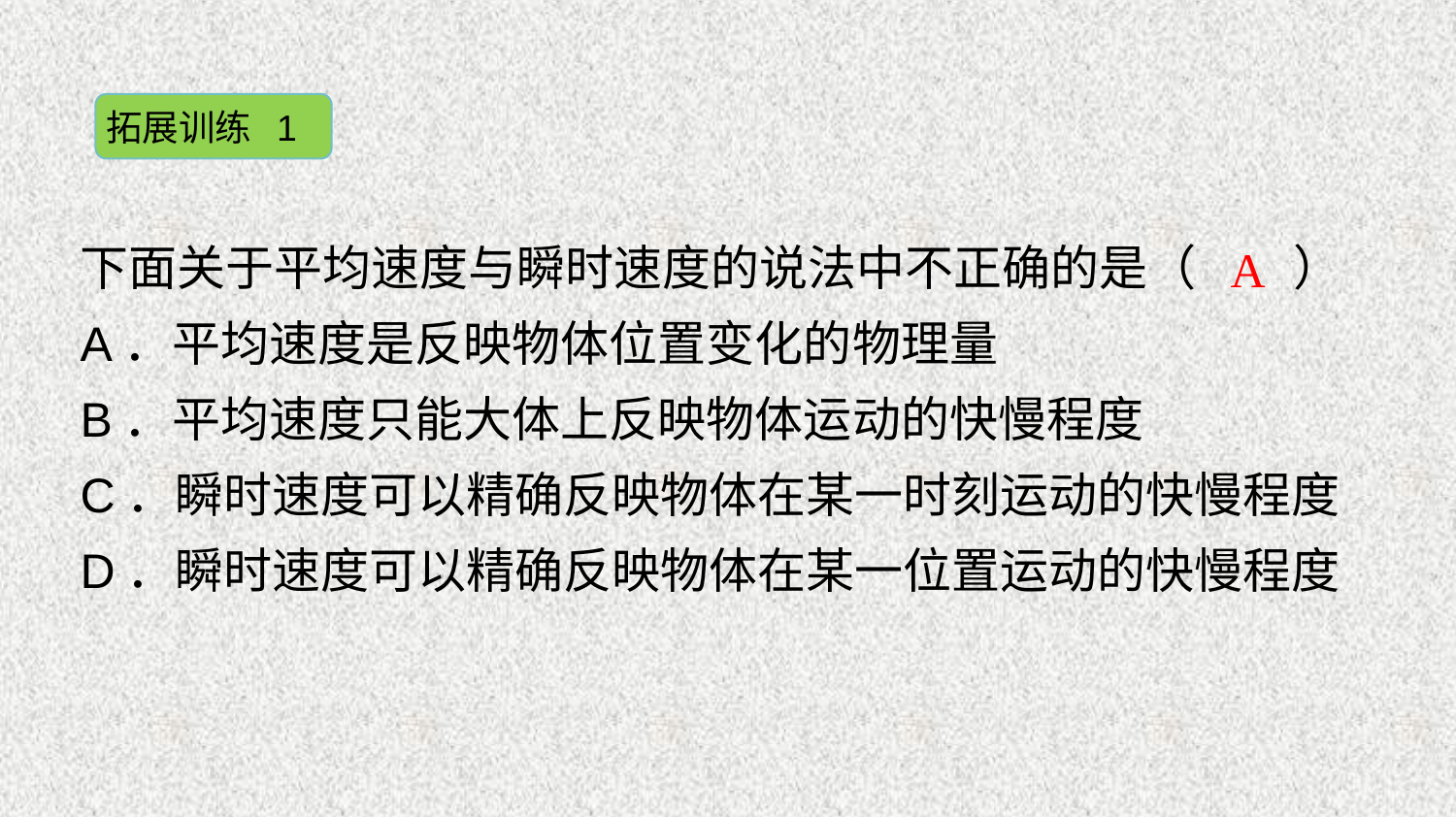

拓展训练  1
A
下面关于平均速度与瞬时速度的说法中不正确的是（　　）
A．平均速度是反映物体位置变化的物理量
B．平均速度只能大体上反映物体运动的快慢程度
C．瞬时速度可以精确反映物体在某一时刻运动的快慢程度
D．瞬时速度可以精确反映物体在某一位置运动的快慢程度